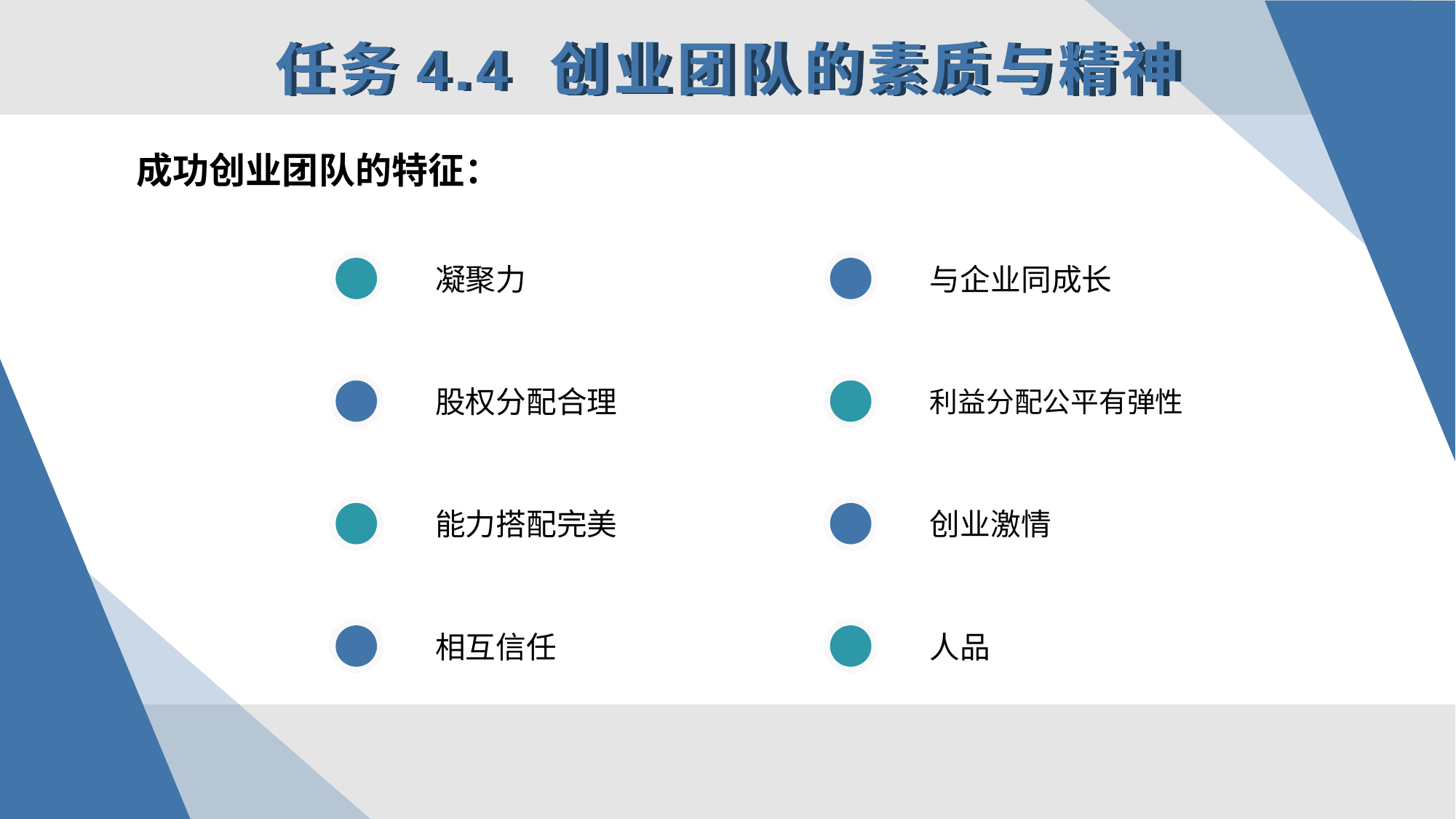

任务4.4 创业团队的素质与精神
成功创业团队的特征：
凝聚力
与企业同成长

股权分配合理
利益分配公平有弹性

能力搭配完美
创业激情

相互信任
人品